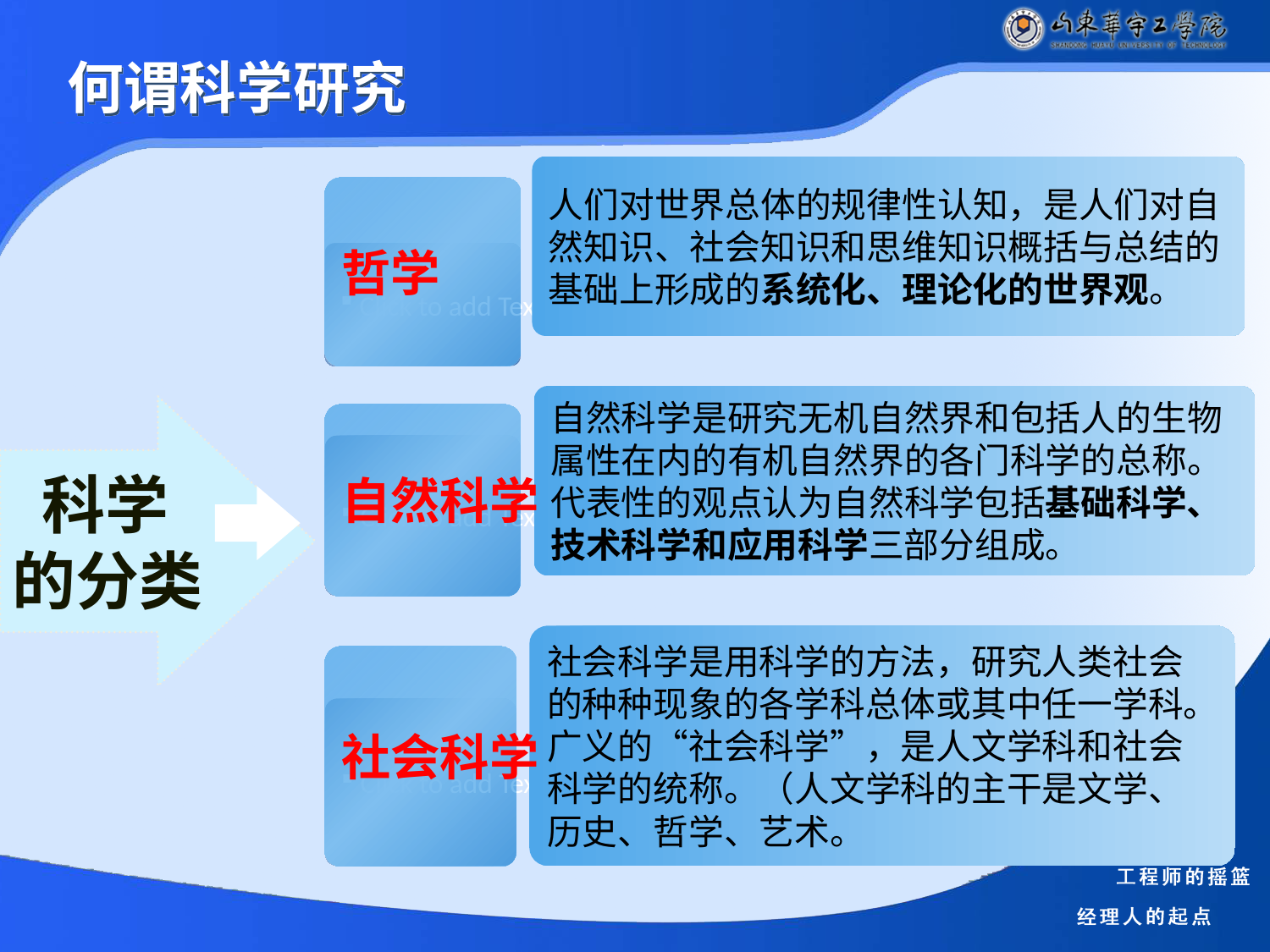

何谓科学研究
人们对世界总体的规律性认知，是人们对自然知识、社会知识和思维知识概括与总结的基础上形成的系统化、理论化的世界观。
哲学

 Click to add Text
自然科学是研究无机自然界和包括人的生物属性在内的有机自然界的各门科学的总称。代表性的观点认为自然科学包括基础科学、技术科学和应用科学三部分组成。

自然科学
 Click to add Text
 科学
的分类

社会科学是用科学的方法，研究人类社会的种种现象的各学科总体或其中任一学科。广义的“社会科学”，是人文学科和社会科学的统称。（人文学科的主干是文学、历史、哲学、艺术。
社会科学

 Click to add Text